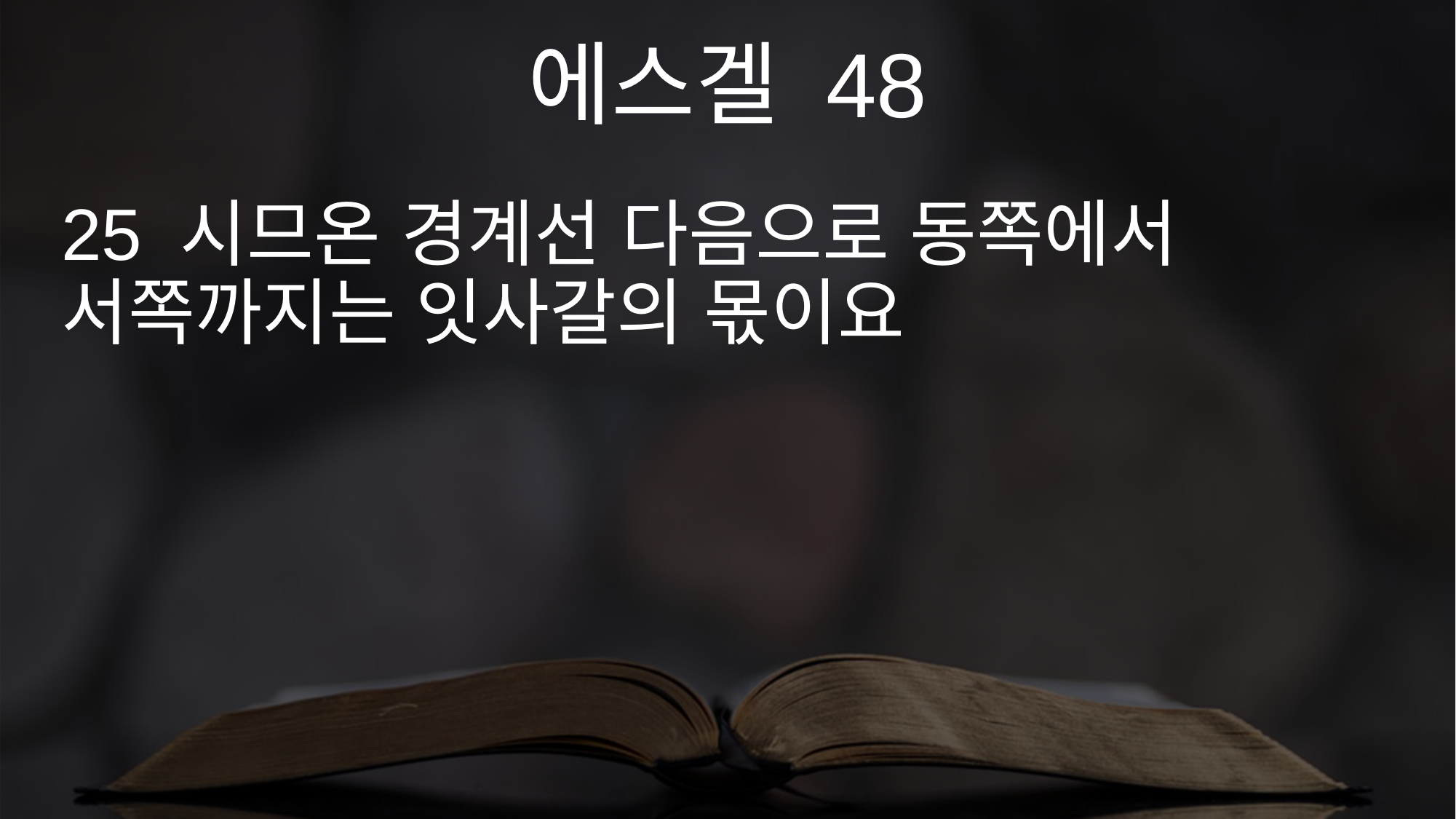

에스겔 48
25 시므온 경계선 다음으로 동쪽에서 서쪽까지는 잇사갈의 몫이요